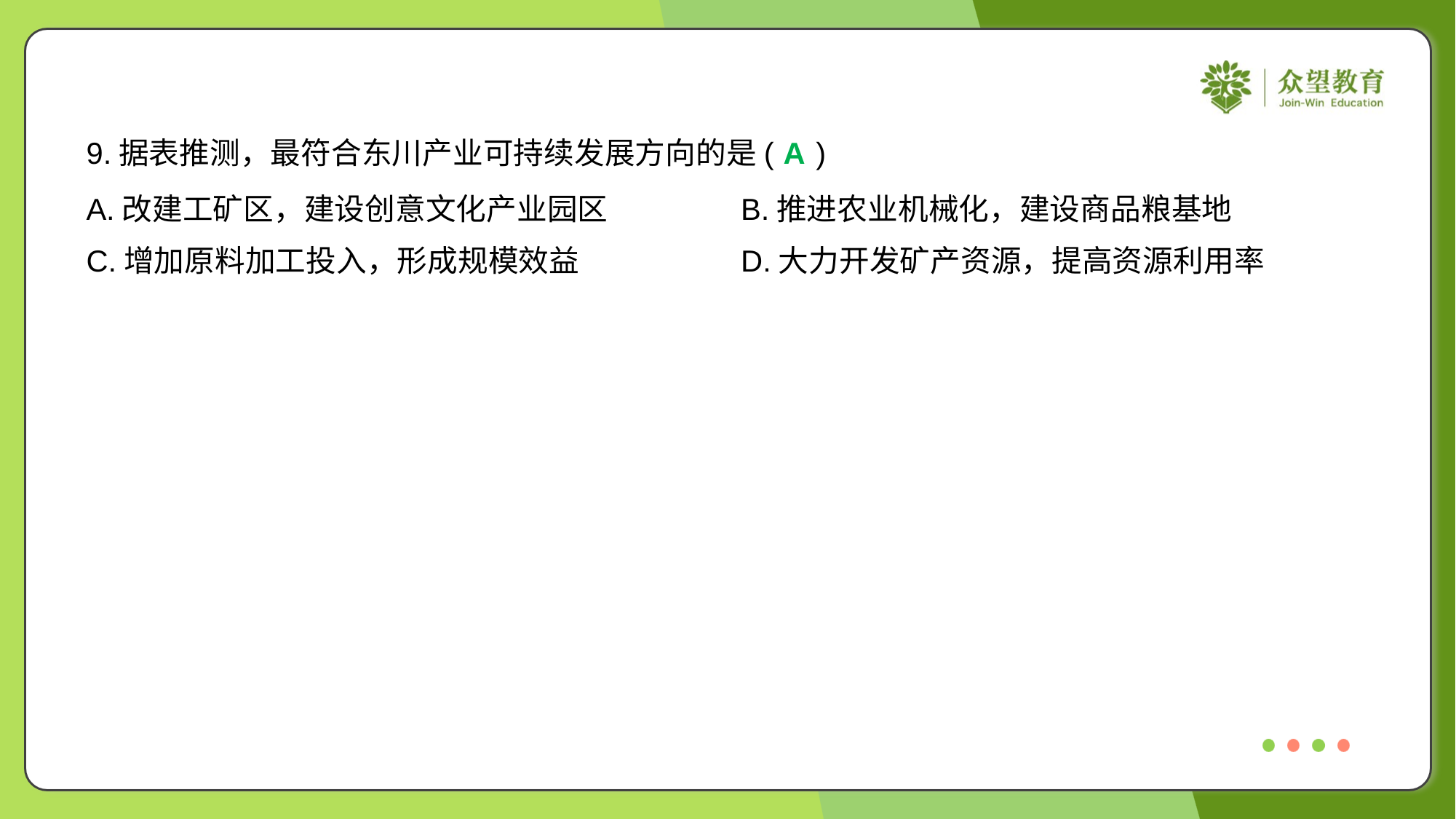

9.据表推测，最符合东川产业可持续发展方向的是(     )
A
A.改建工矿区，建设创意文化产业园区	B.推进农业机械化，建设商品粮基地
C.增加原料加工投入，形成规模效益	D.大力开发矿产资源，提高资源利用率